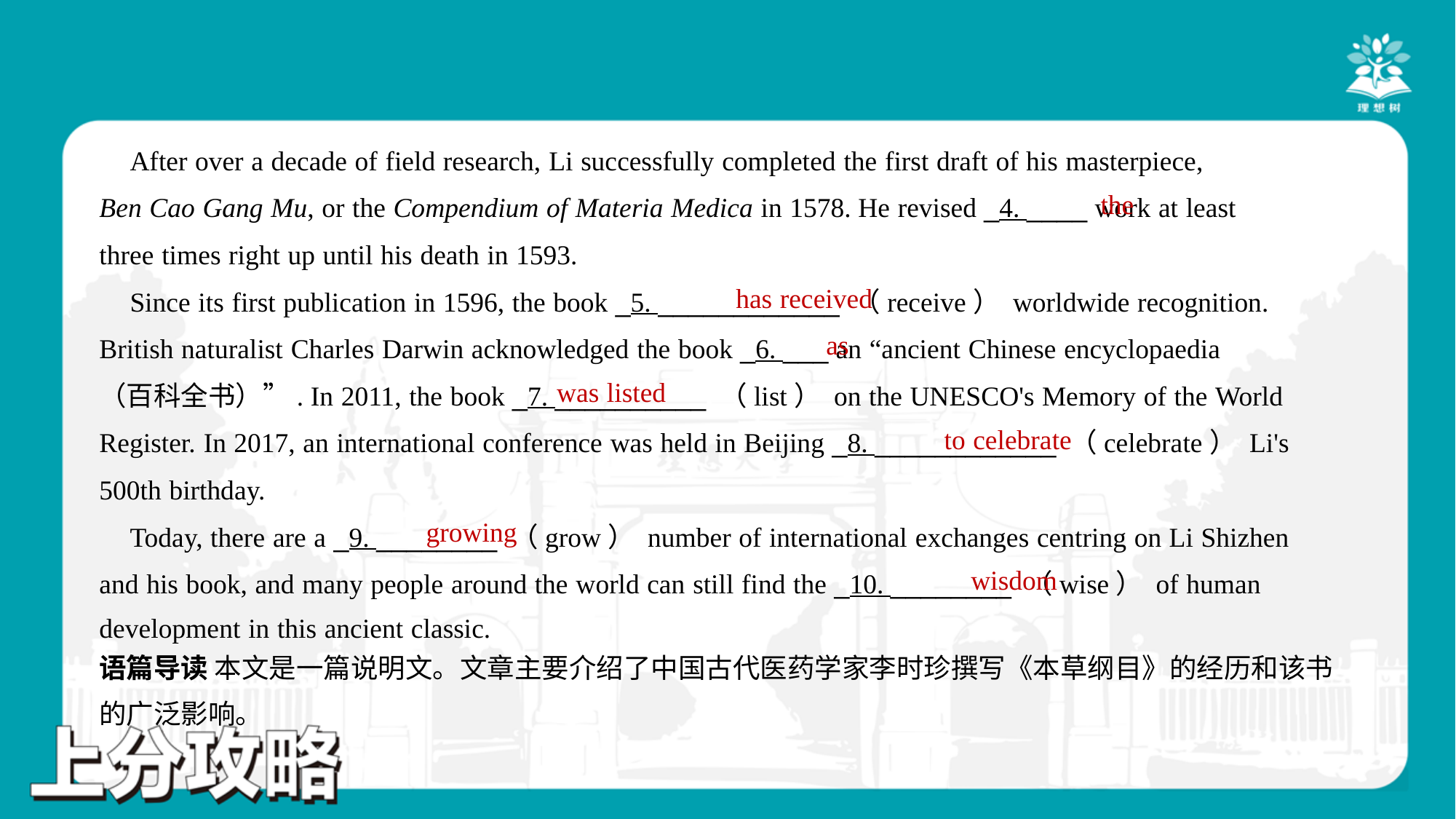

After over a decade of field research, Li successfully completed the first draft of his masterpiece,
Ben Cao Gang Mu, or the Compendium of Materia Medica in 1578. He revised _4. ____ work at least
three times right up until his death in 1593.
    Since its first publication in 1596, the book _5. ____________ （receive） worldwide recognition.
British naturalist Charles Darwin acknowledged the book _6. ___ an “ancient Chinese encyclopaedia
（百科全书）”. In 2011, the book _7. __________ （list） on the UNESCO's Memory of the World
Register. In 2017, an international conference was held in Beijing _8. ____________ （celebrate） Li's
500th birthday.
    Today, there are a _9. ________ （grow） number of international exchanges centring on Li Shizhen
and his book, and many people around the world can still find the _10. ________ （wise） of human
development in this ancient classic.#1.1.4
the
has received
as
was listed
to celebrate
growing
wisdom
语篇导读 本文是一篇说明文。文章主要介绍了中国古代医药学家李时珍撰写《本草纲目》的经历和该书
的广泛影响。